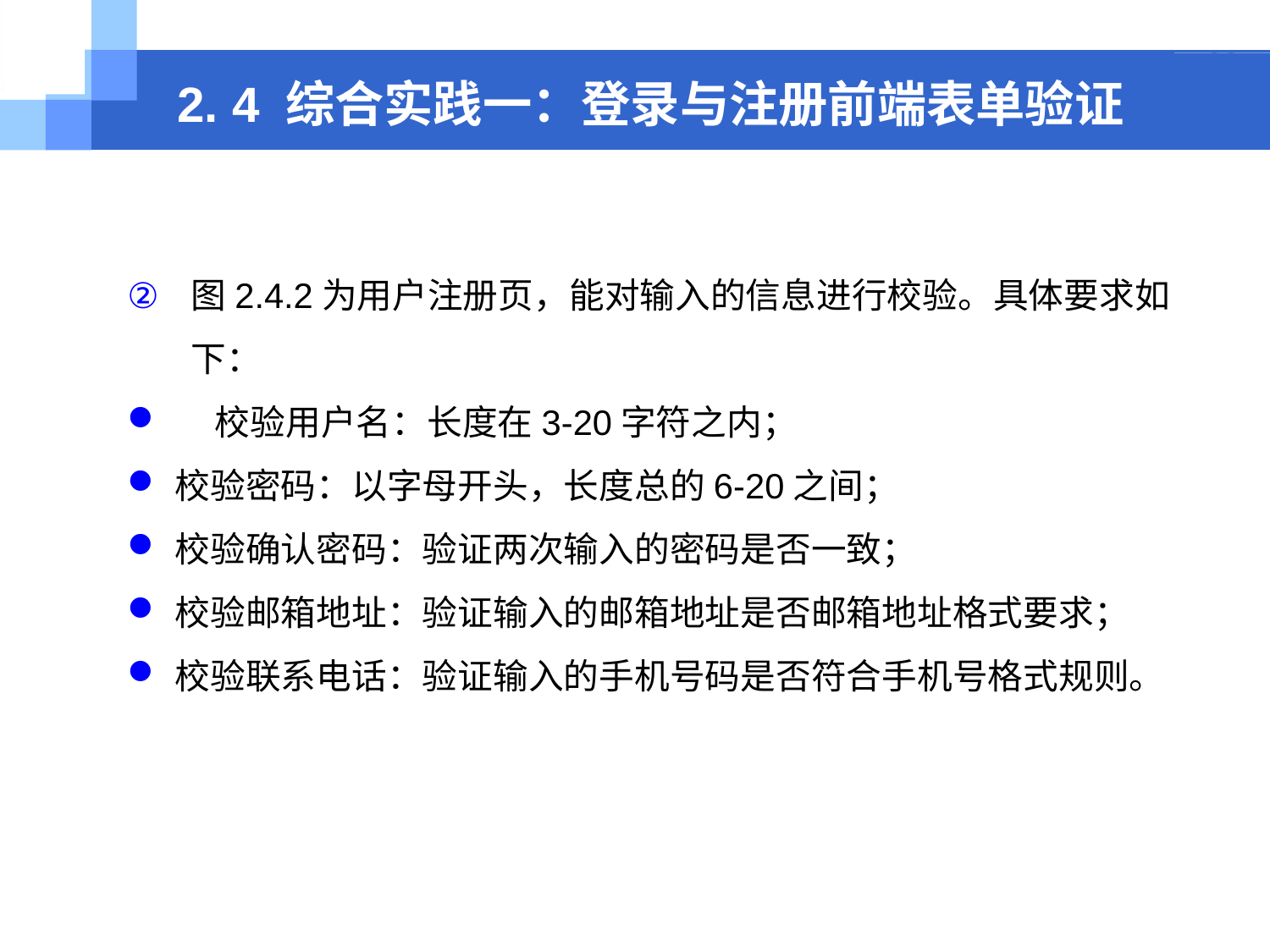

2. 4 综合实践一：登录与注册前端表单验证
图2.4.2为用户注册页，能对输入的信息进行校验。具体要求如下：
    校验用户名：长度在3-20字符之内；
校验密码：以字母开头，长度总的6-20之间；
校验确认密码：验证两次输入的密码是否一致；
校验邮箱地址：验证输入的邮箱地址是否邮箱地址格式要求；
校验联系电话：验证输入的手机号码是否符合手机号格式规则。